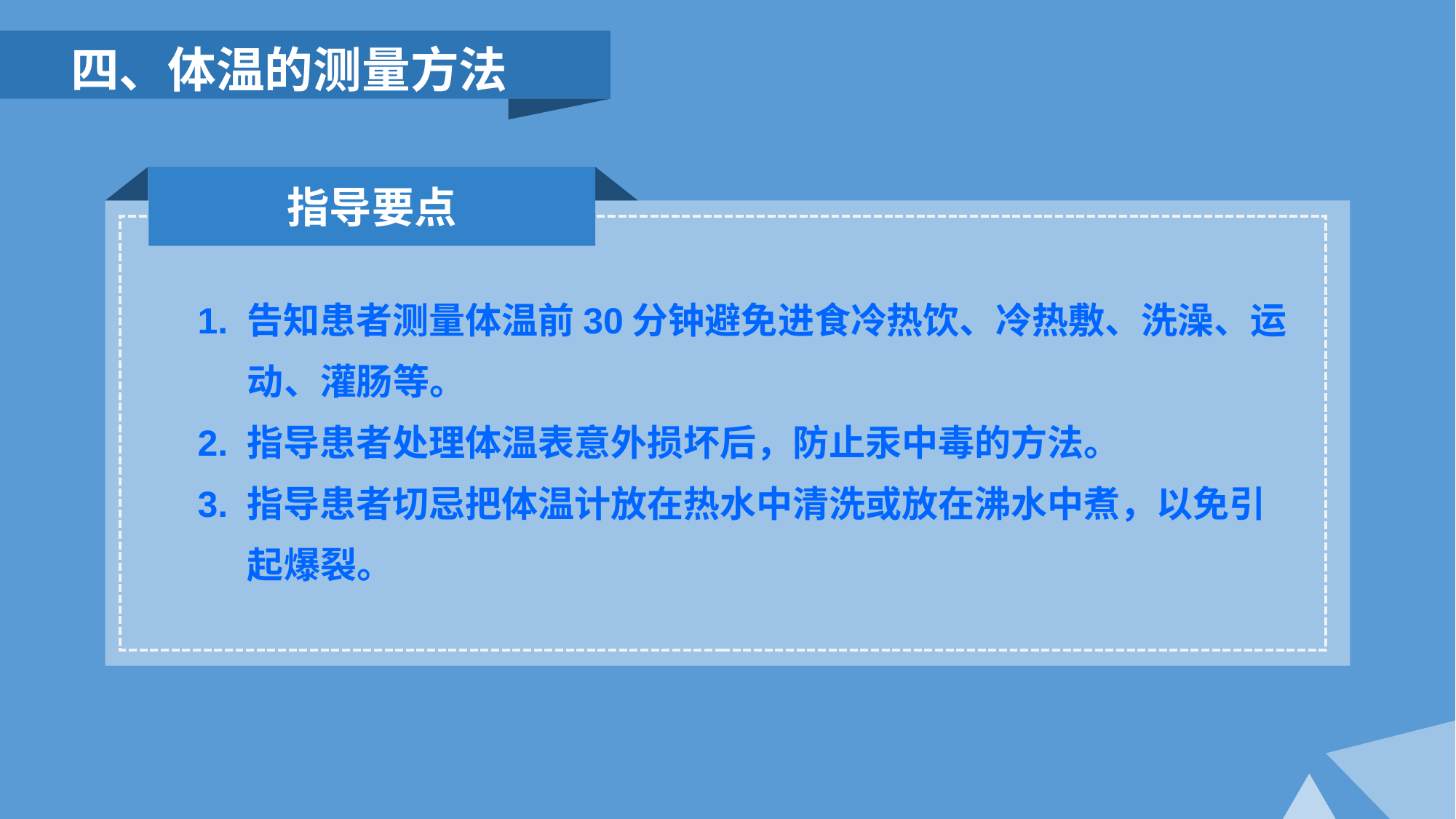

四、体温的测量方法

指导要点

1. 告知患者测量体温前30分钟避免进食冷热饮、冷热敷、洗澡、运
     动、灌肠等。
2. 指导患者处理体温表意外损坏后，防止汞中毒的方法。
3. 指导患者切忌把体温计放在热水中清洗或放在沸水中煮，以免引
     起爆裂。